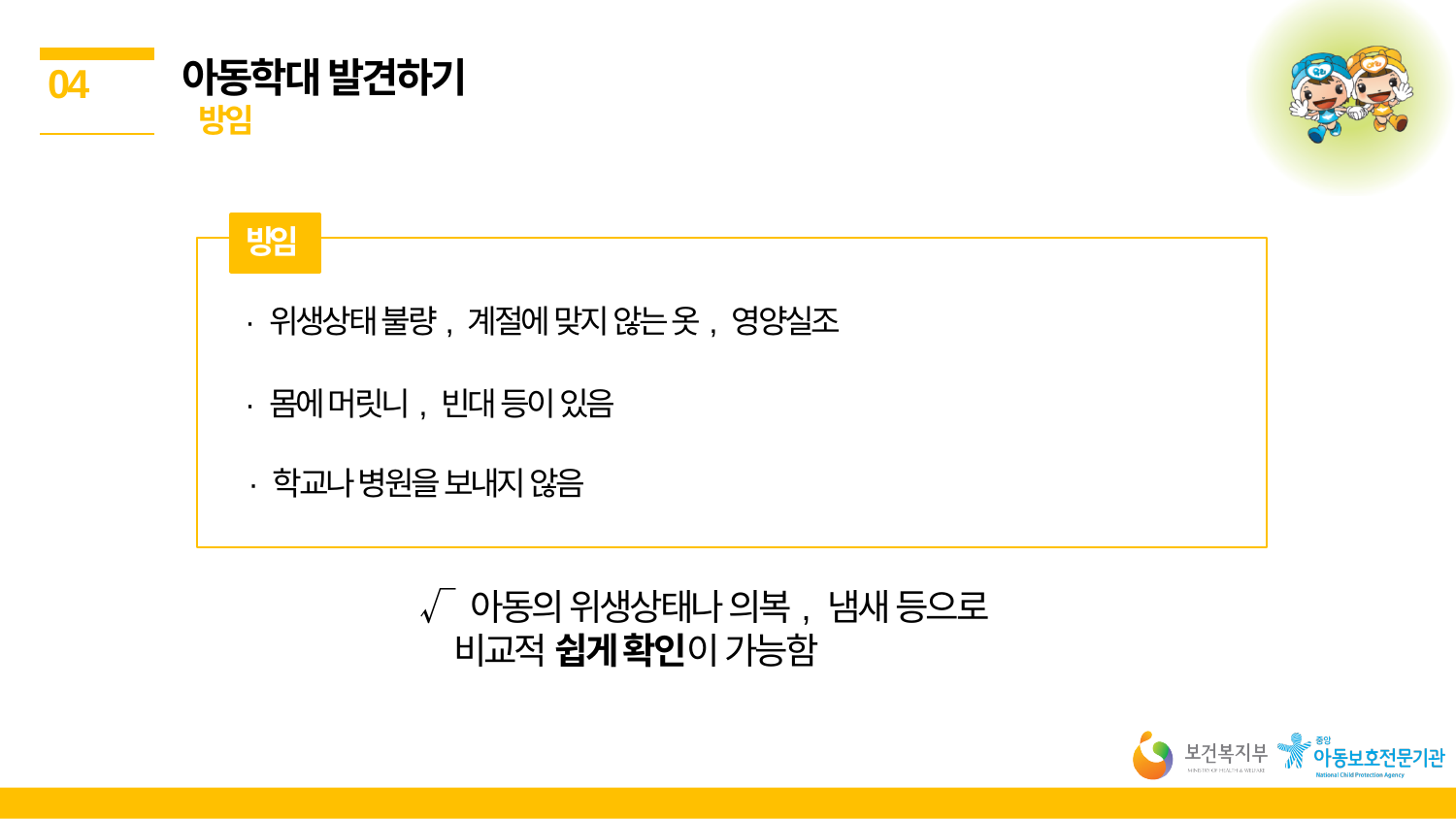

아동학대 발견하기
 방임
04

방임

· 위생상태 불량, 계절에 맞지 않는 옷, 영양실조
· 몸에 머릿니, 빈대 등이 있음
· 학교나 병원을 보내지 않음
√ 아동의 위생상태나 의복, 냄새 등으로
   비교적 쉽게 확인이 가능함